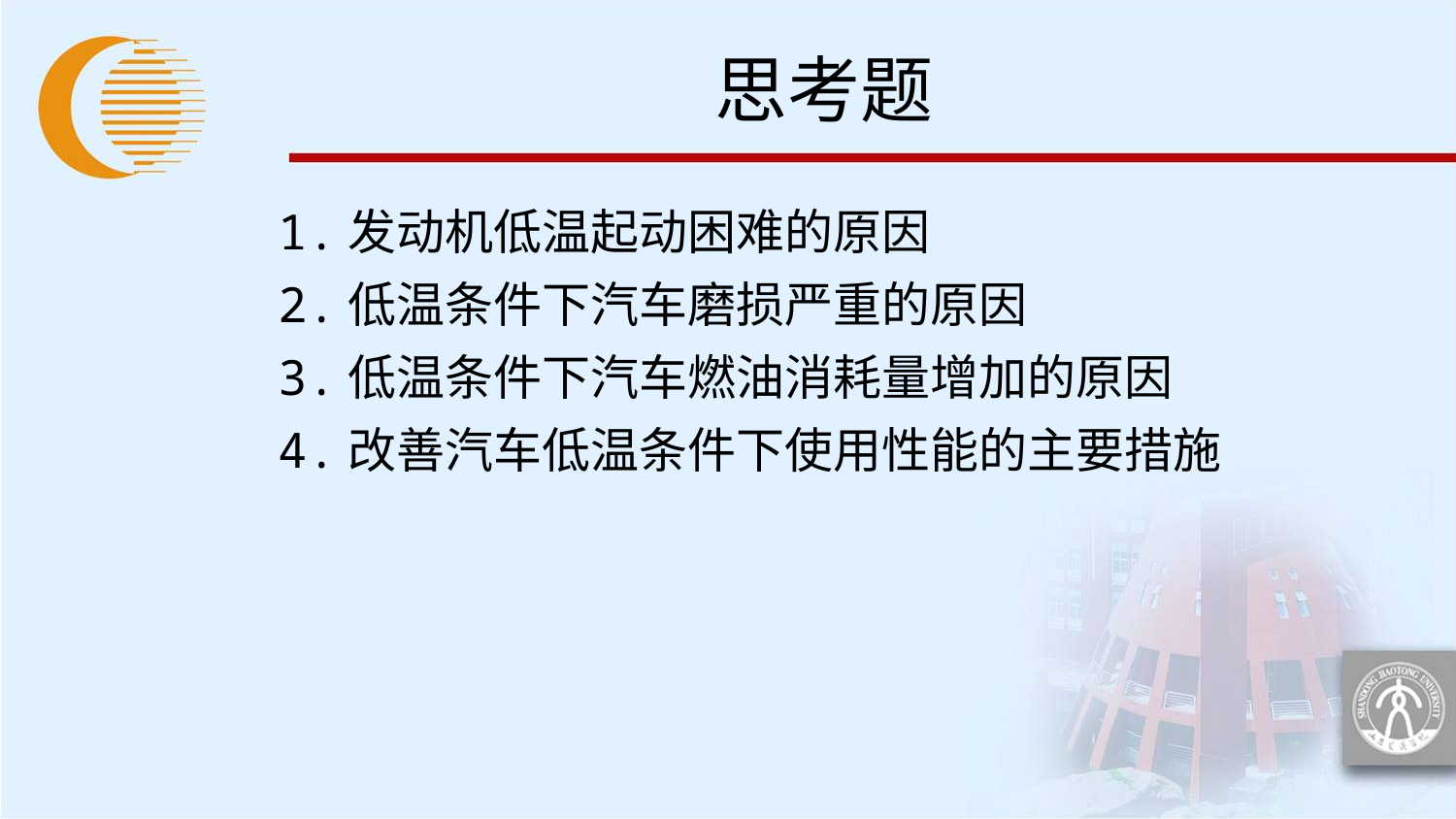

# 思考题
1.发动机低温起动困难的原因
2.低温条件下汽车磨损严重的原因
3.低温条件下汽车燃油消耗量增加的原因
4.改善汽车低温条件下使用性能的主要措施